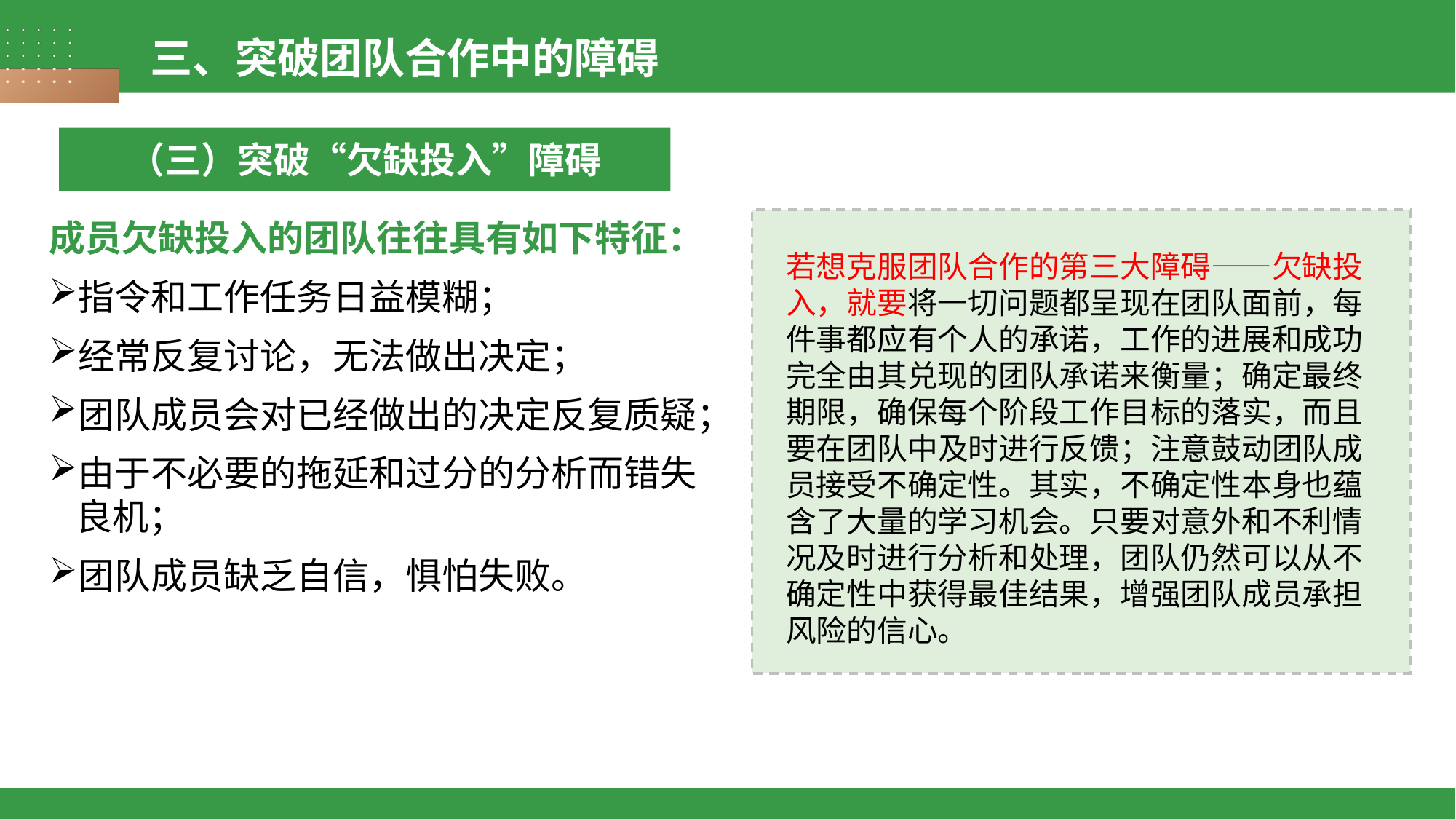

三、突破团队合作中的障碍
（三）突破“欠缺投入”障碍
成员欠缺投入的团队往往具有如下特征：
指令和工作任务日益模糊；
经常反复讨论，无法做出决定；
团队成员会对已经做出的决定反复质疑；
由于不必要的拖延和过分的分析而错失良机；
团队成员缺乏自信，惧怕失败。

若想克服团队合作的第三大障碍——欠缺投入，就要将一切问题都呈现在团队面前，每件事都应有个人的承诺，工作的进展和成功完全由其兑现的团队承诺来衡量；确定最终期限，确保每个阶段工作目标的落实，而且要在团队中及时进行反馈；注意鼓动团队成员接受不确定性。其实，不确定性本身也蕴含了大量的学习机会。只要对意外和不利情况及时进行分析和处理，团队仍然可以从不确定性中获得最佳结果，增强团队成员承担风险的信心。